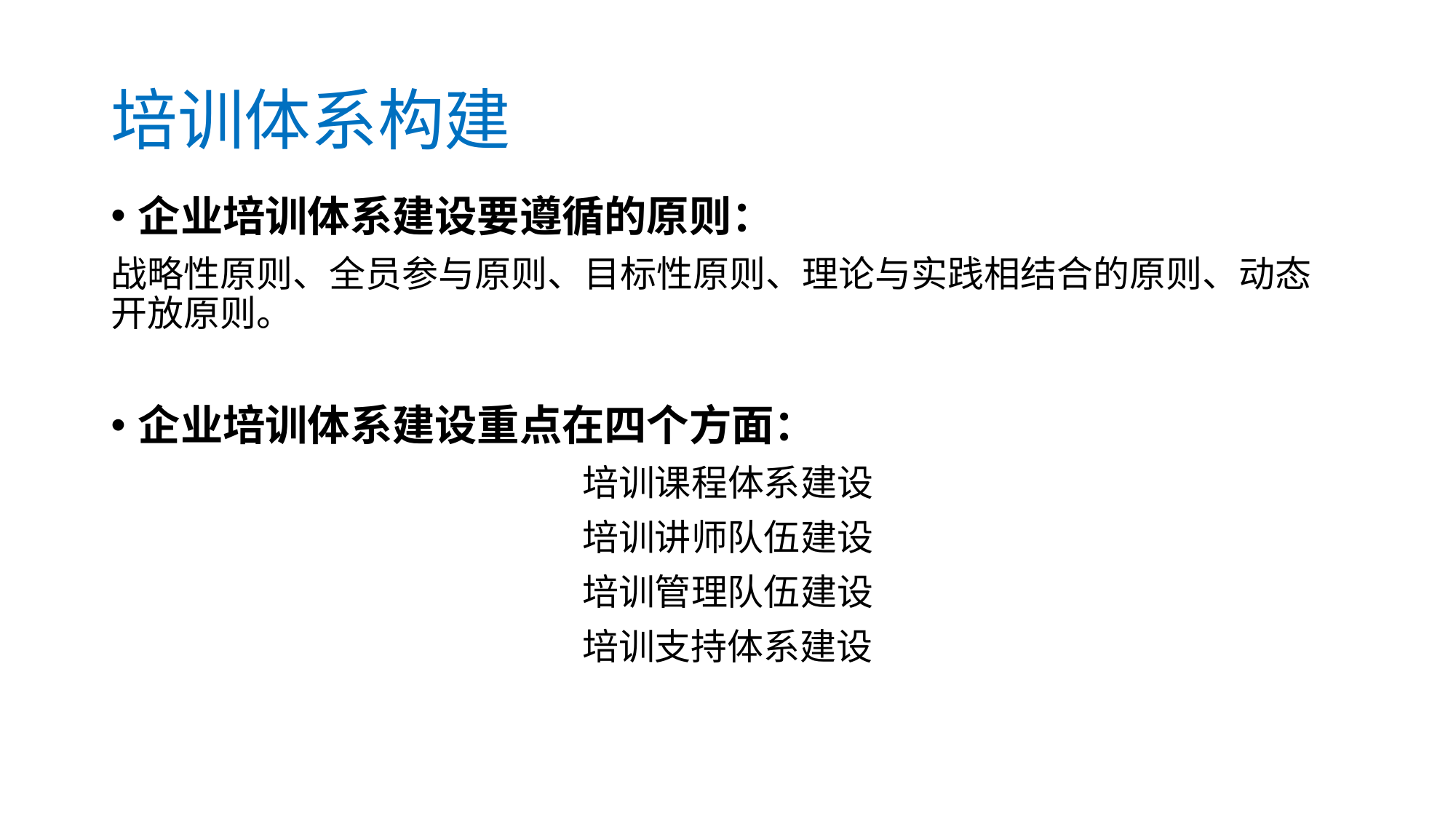

# 培训体系构建
企业培训体系建设要遵循的原则：
战略性原则、全员参与原则、目标性原则、理论与实践相结合的原则、动态开放原则。

企业培训体系建设重点在四个方面：
培训课程体系建设
培训讲师队伍建设
培训管理队伍建设
培训支持体系建设